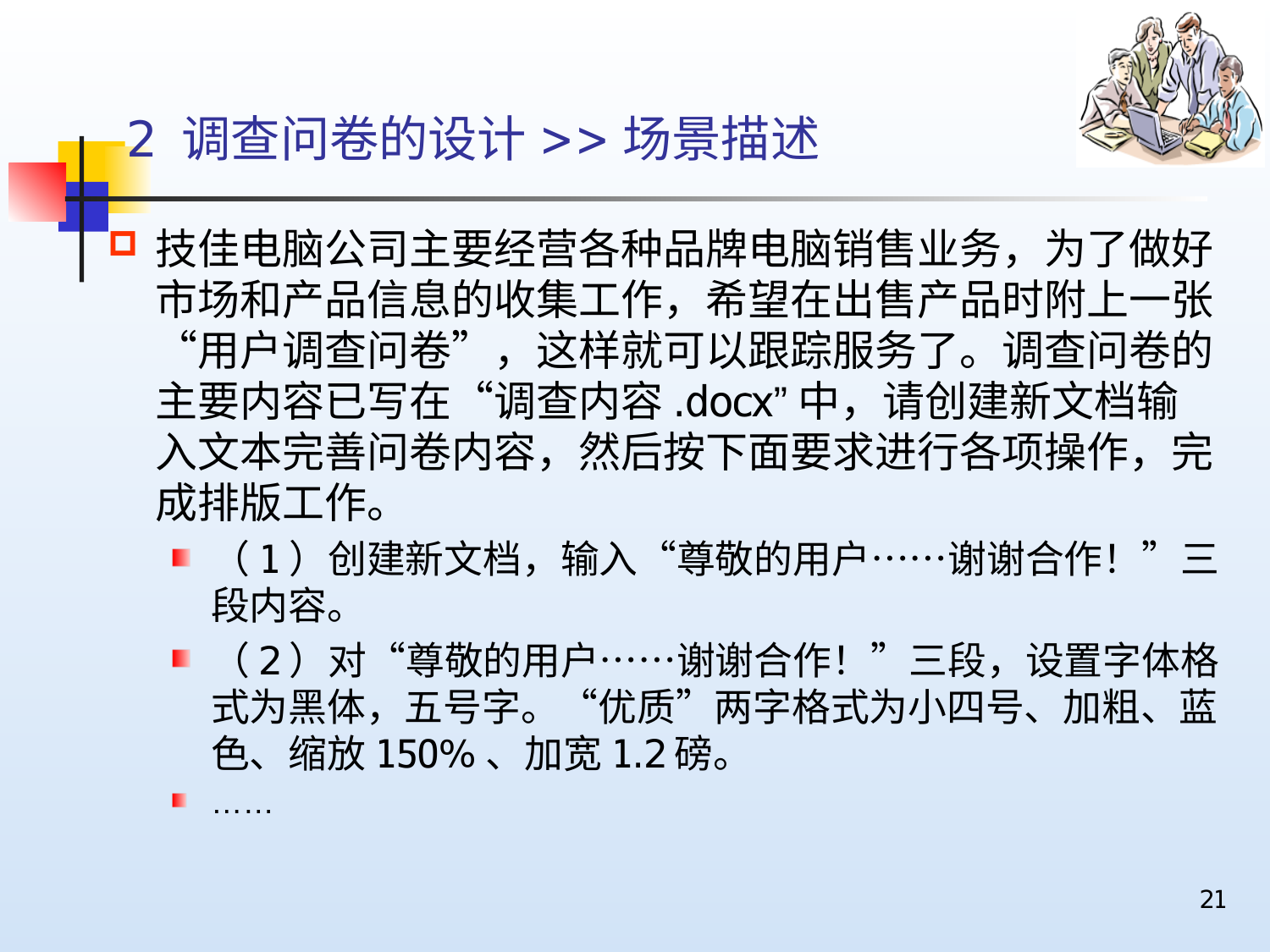

# 2 调查问卷的设计>>场景描述
技佳电脑公司主要经营各种品牌电脑销售业务，为了做好市场和产品信息的收集工作，希望在出售产品时附上一张“用户调查问卷”，这样就可以跟踪服务了。调查问卷的主要内容已写在“调查内容.docx”中，请创建新文档输入文本完善问卷内容，然后按下面要求进行各项操作，完成排版工作。
（1）创建新文档，输入“尊敬的用户……谢谢合作！”三段内容。
（2）对“尊敬的用户……谢谢合作！”三段，设置字体格式为黑体，五号字。“优质”两字格式为小四号、加粗、蓝色、缩放150%、加宽1.2磅。
……
21